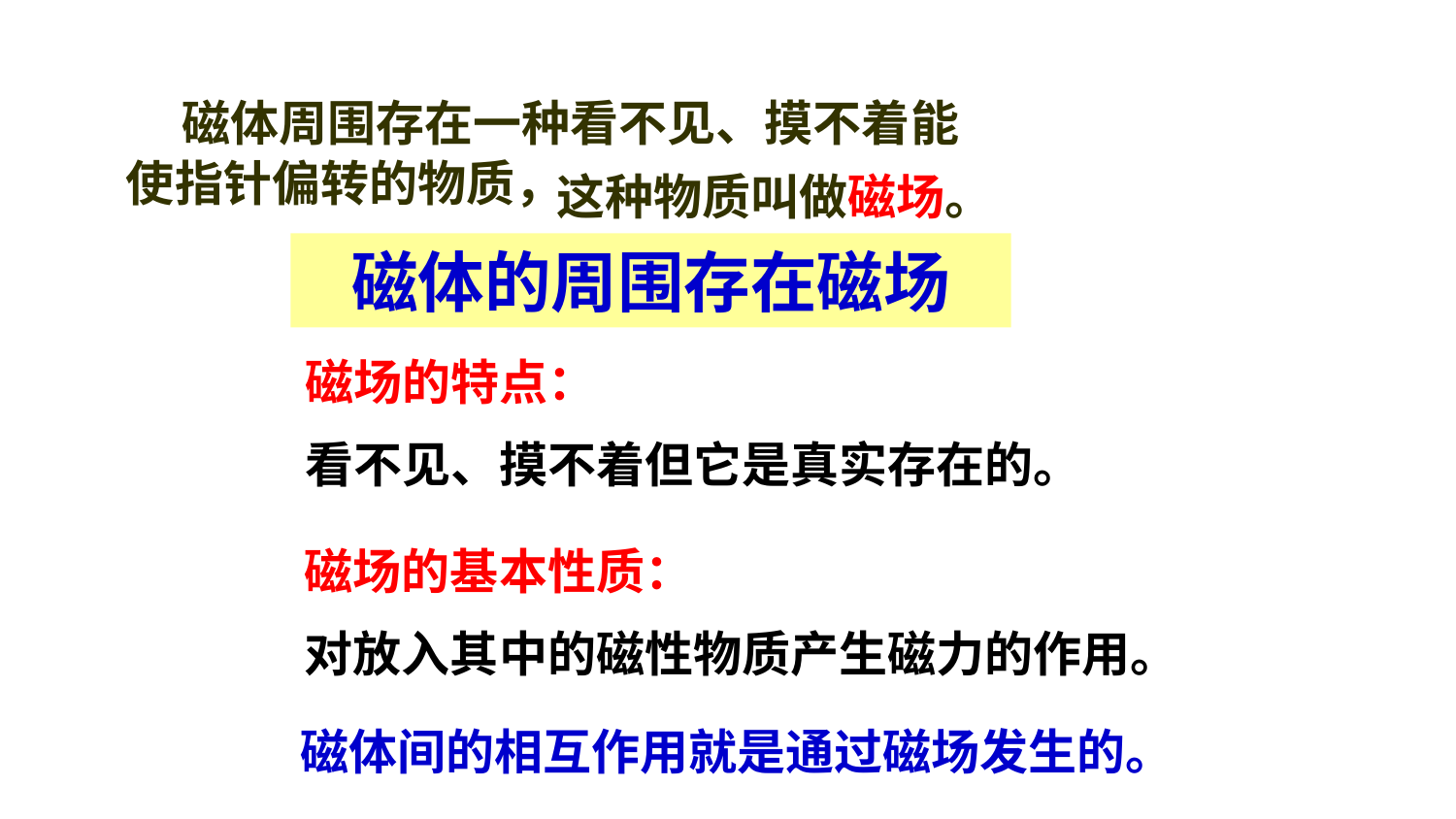

磁体周围存在一种看不见、摸不着能使指针偏转的物质，
这种物质叫做磁场。
磁体的周围存在磁场
磁场的特点：
看不见、摸不着但它是真实存在的。
磁场的基本性质：
对放入其中的磁性物质产生磁力的作用。
磁体间的相互作用就是通过磁场发生的。